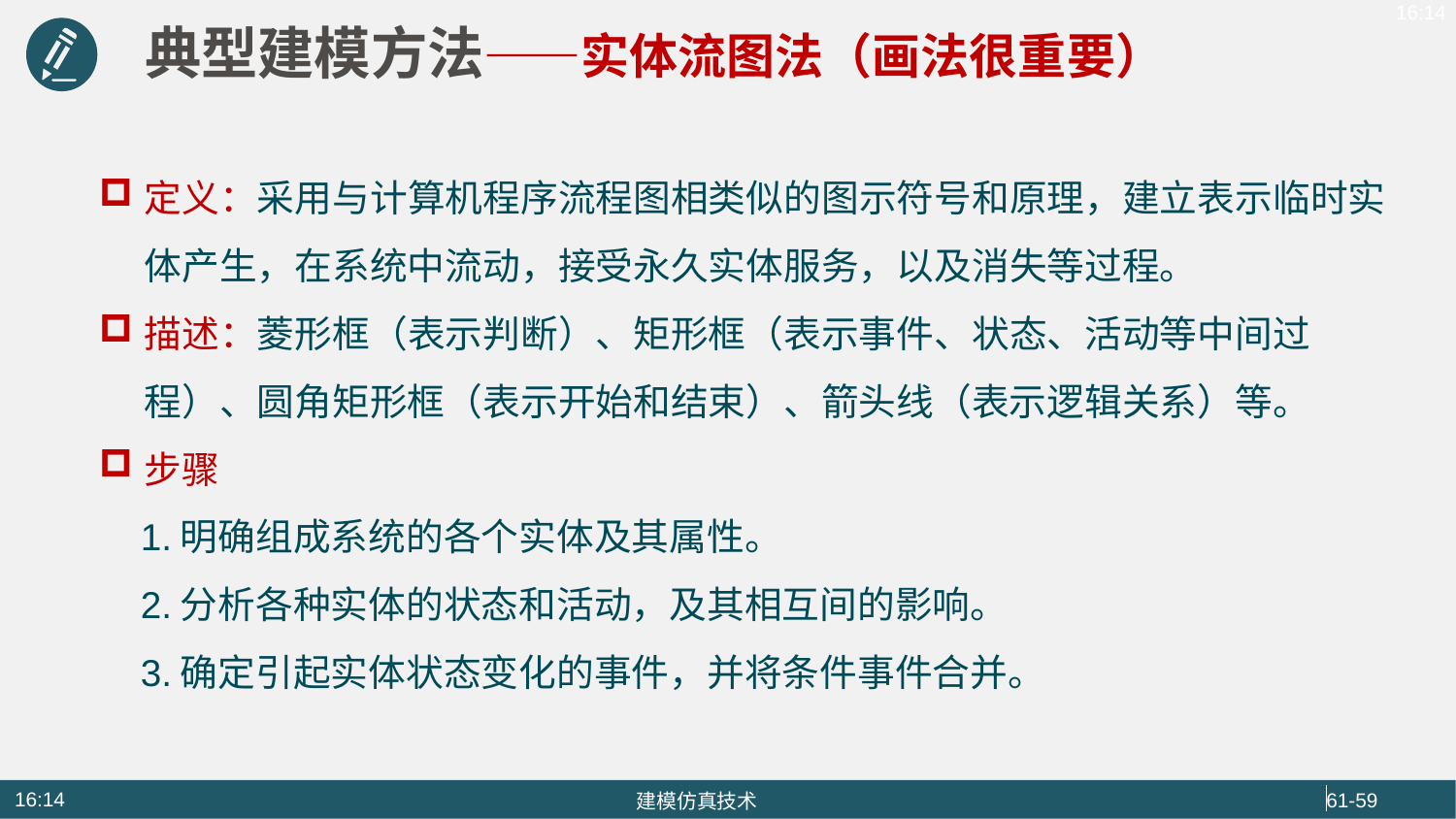

典型建模方法——实体流图法（画法很重要）

定义：采用与计算机程序流程图相类似的图示符号和原理，建立表示临时实体产生，在系统中流动，接受永久实体服务，以及消失等过程。
描述：菱形框（表示判断）、矩形框（表示事件、状态、活动等中间过程）、圆角矩形框（表示开始和结束）、箭头线（表示逻辑关系）等。
步骤
    1.明确组成系统的各个实体及其属性。
    2.分析各种实体的状态和活动，及其相互间的影响。
    3.确定引起实体状态变化的事件，并将条件事件合并。